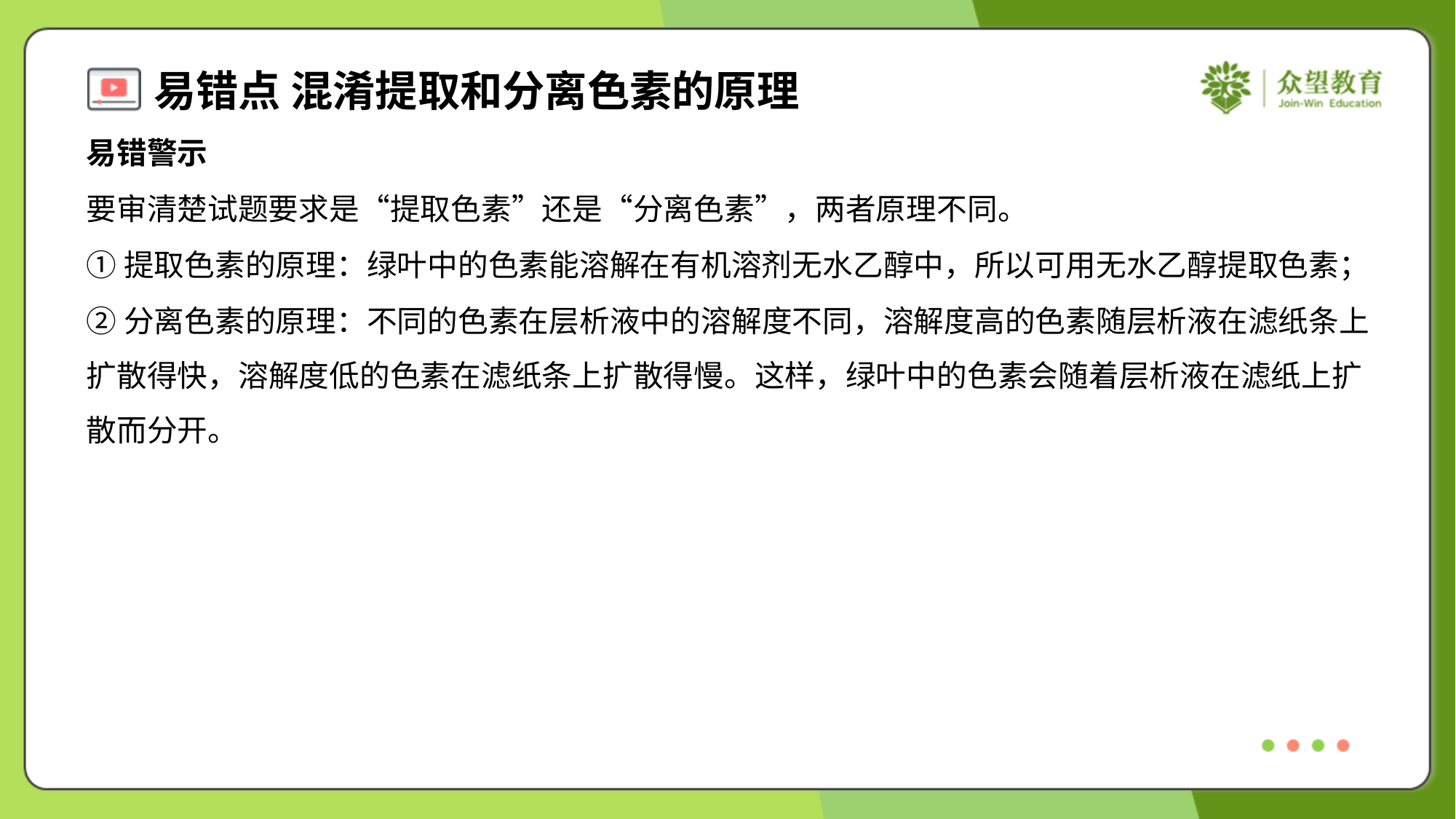

易错警示
要审清楚试题要求是“提取色素”还是“分离色素”，两者原理不同。
①提取色素的原理：绿叶中的色素能溶解在有机溶剂无水乙醇中，所以可用无水乙醇提取色素；
②分离色素的原理：不同的色素在层析液中的溶解度不同，溶解度高的色素随层析液在滤纸条上
扩散得快，溶解度低的色素在滤纸条上扩散得慢。这样，绿叶中的色素会随着层析液在滤纸上扩
散而分开。